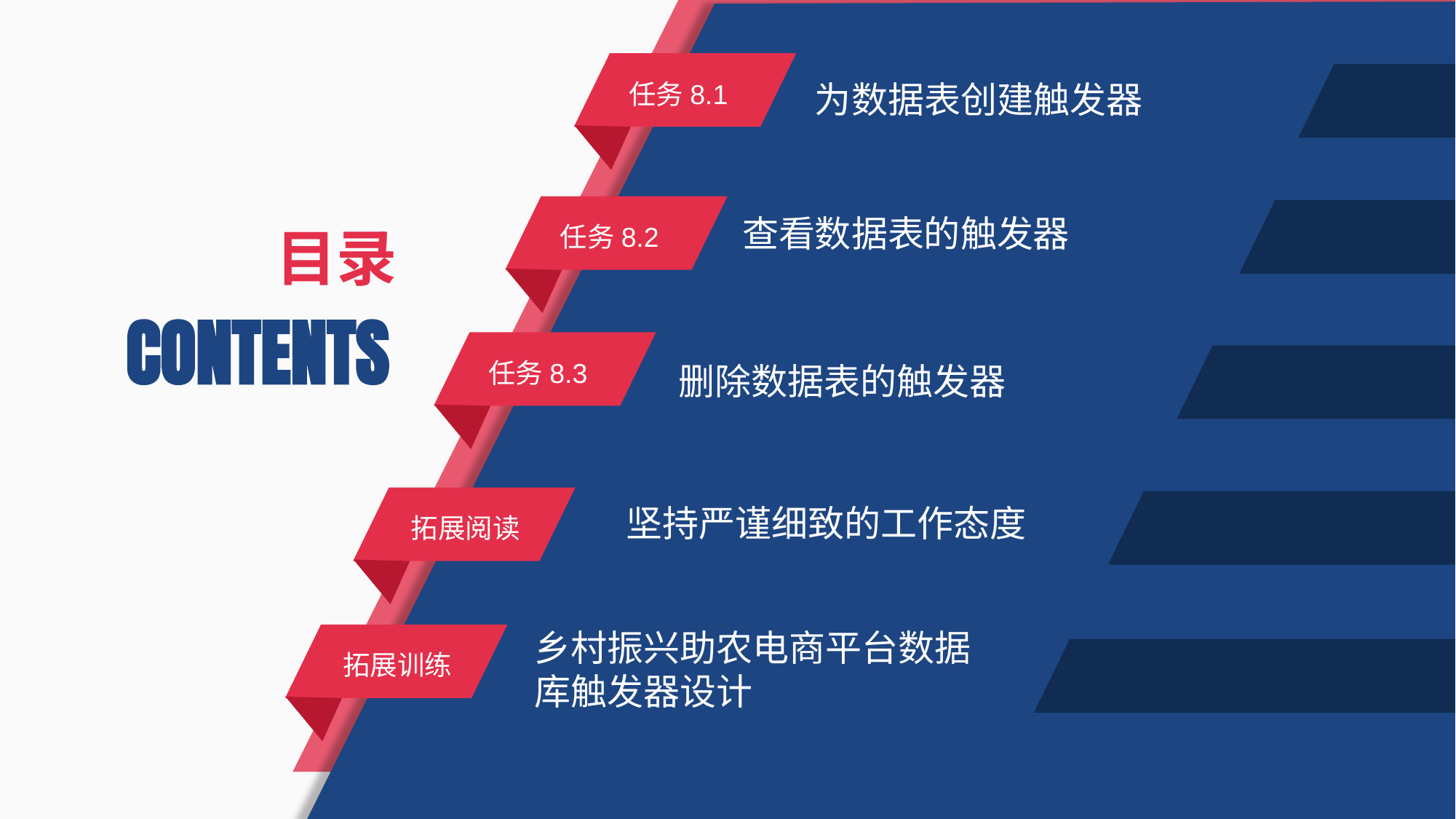

任务8.1

为数据表创建触发器

任务8.2

查看数据表的触发器
目录
CONTENTS

任务8.3

删除数据表的触发器

拓展阅读

坚持严谨细致的工作态度
乡村振兴助农电商平台数据库触发器设计

拓展训练